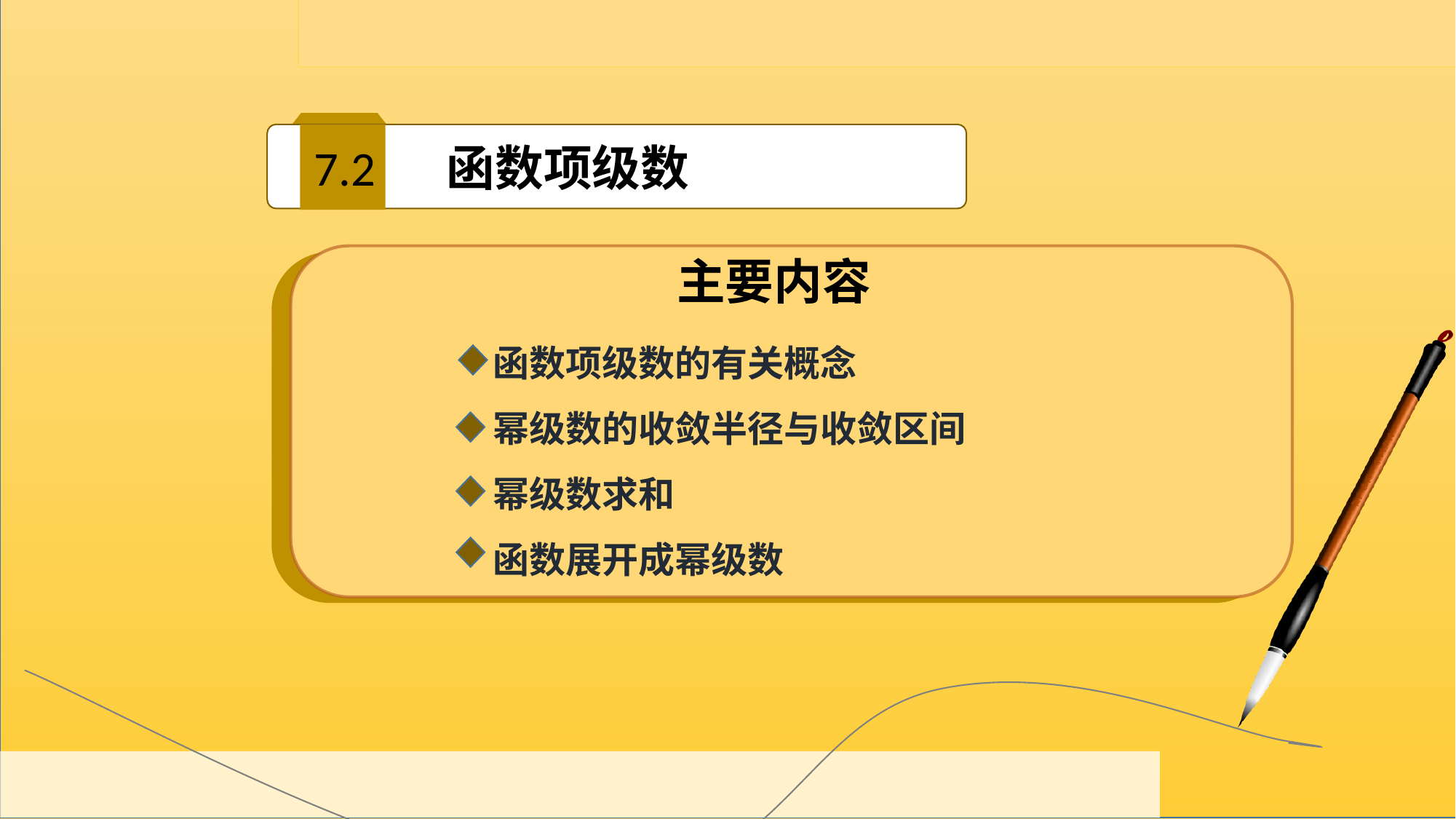

7.2
函数项级数
主要内容
  函数项级数的有关概念
  幂级数的收敛半径与收敛区间
  幂级数求和
  函数展开成幂级数